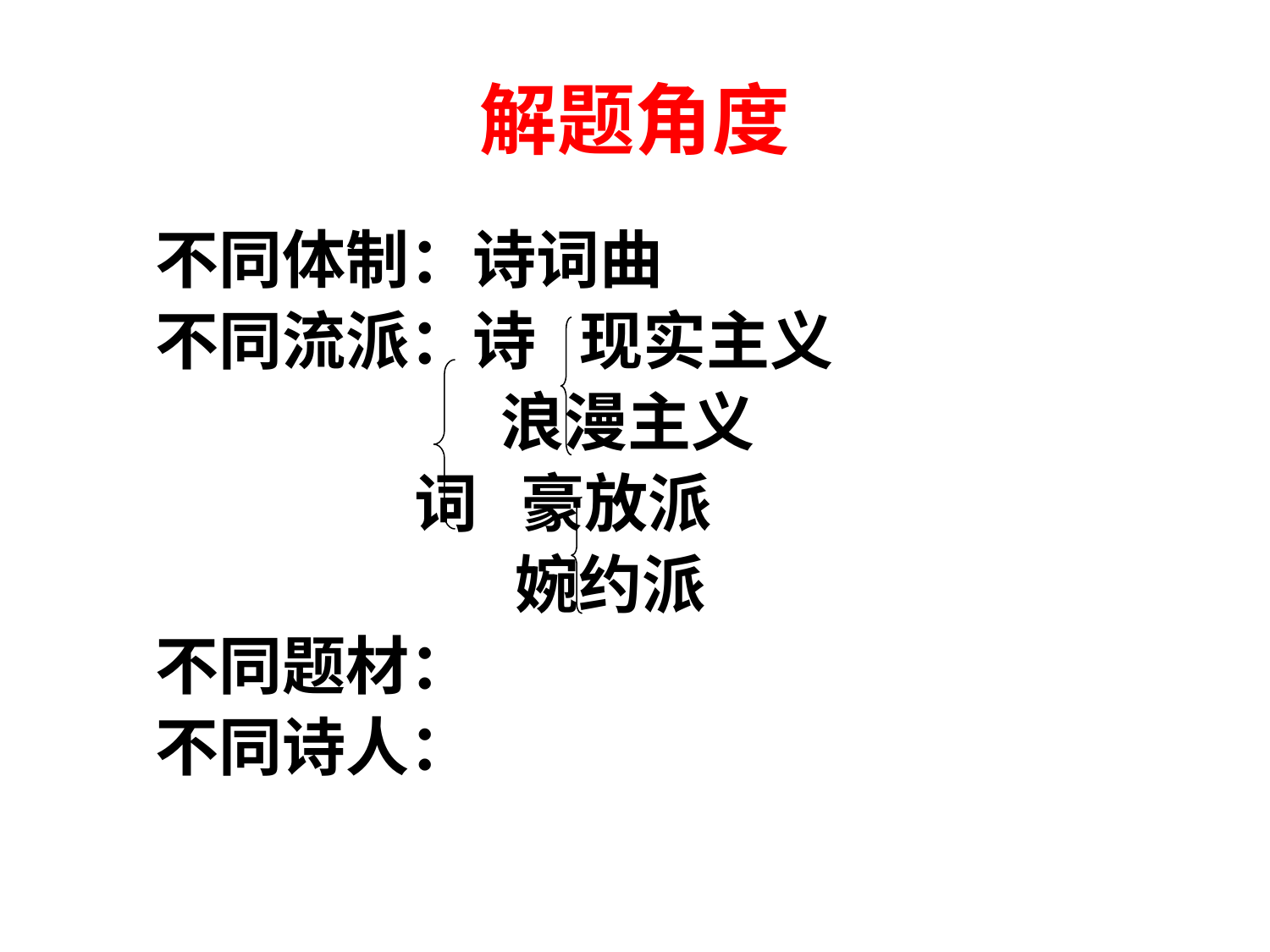

# 解题角度
   不同体制：诗词曲
   不同流派：诗   现实主义
                           浪漫主义
                     词   豪放派
                            婉约派
   不同题材：
   不同诗人：